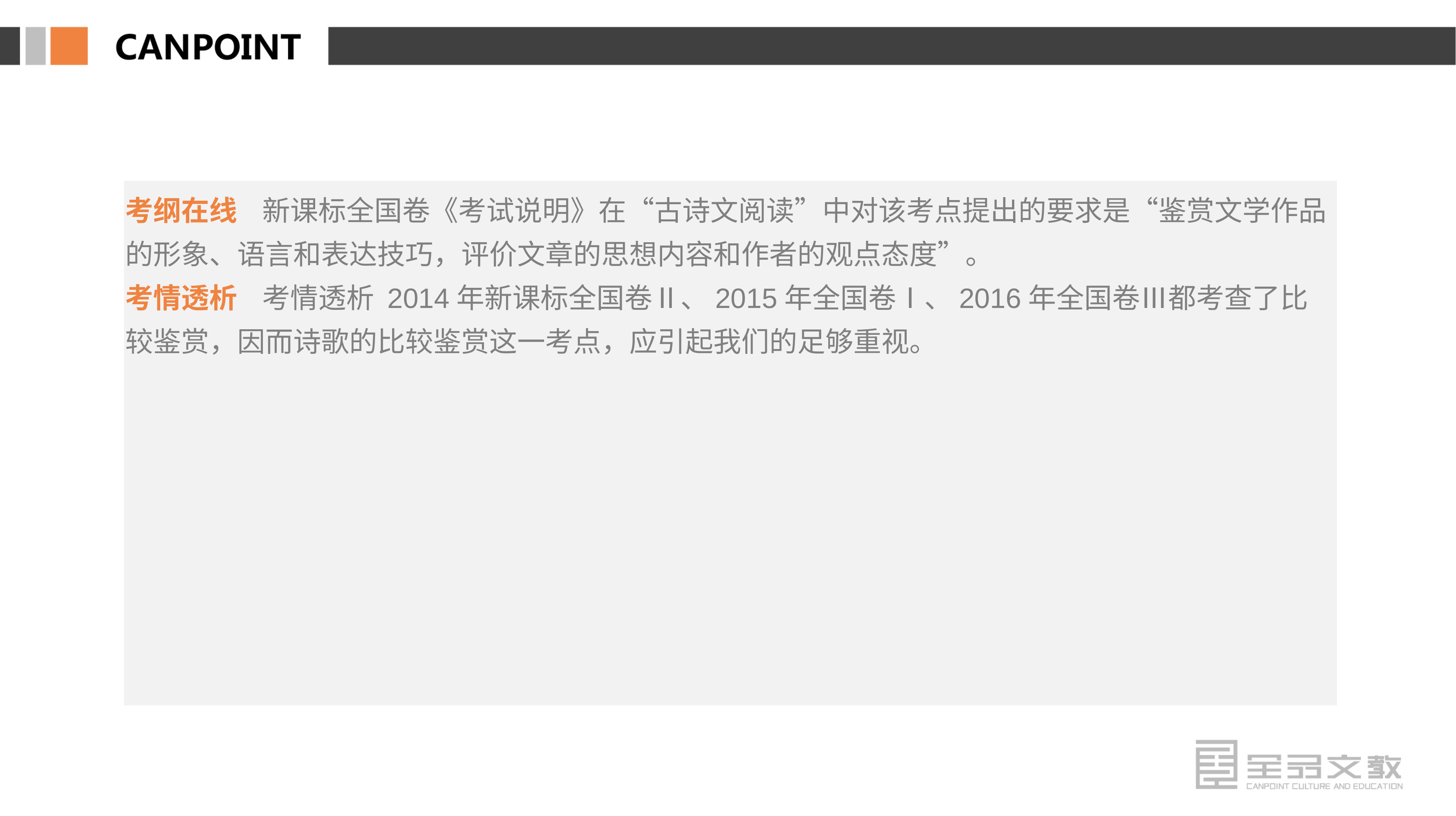

考纲在线    新课标全国卷《考试说明》在“古诗文阅读”中对该考点提出的要求是“鉴赏文学作品的形象、语言和表达技巧，评价文章的思想内容和作者的观点态度”。
考情透析    考情透析 2014年新课标全国卷Ⅱ、2015年全国卷Ⅰ、2016年全国卷Ⅲ都考查了比较鉴赏，因而诗歌的比较鉴赏这一考点，应引起我们的足够重视。